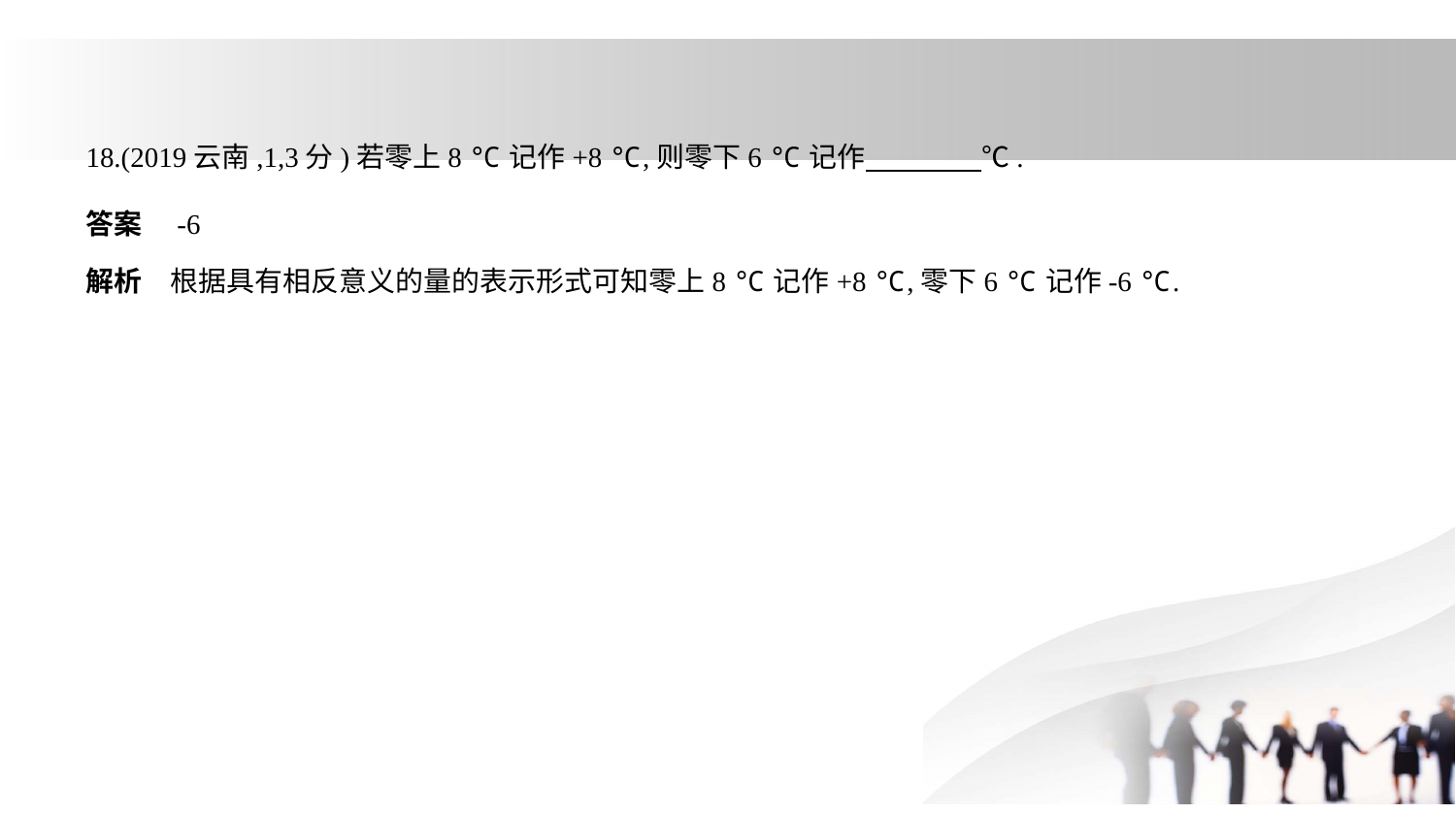

18.(2019云南,1,3分)若零上8 ℃记作+8 ℃,则零下6 ℃记作　　　     ℃.
答案　-6
解析　根据具有相反意义的量的表示形式可知零上8 ℃记作+8 ℃,零下6 ℃记作-6 ℃.